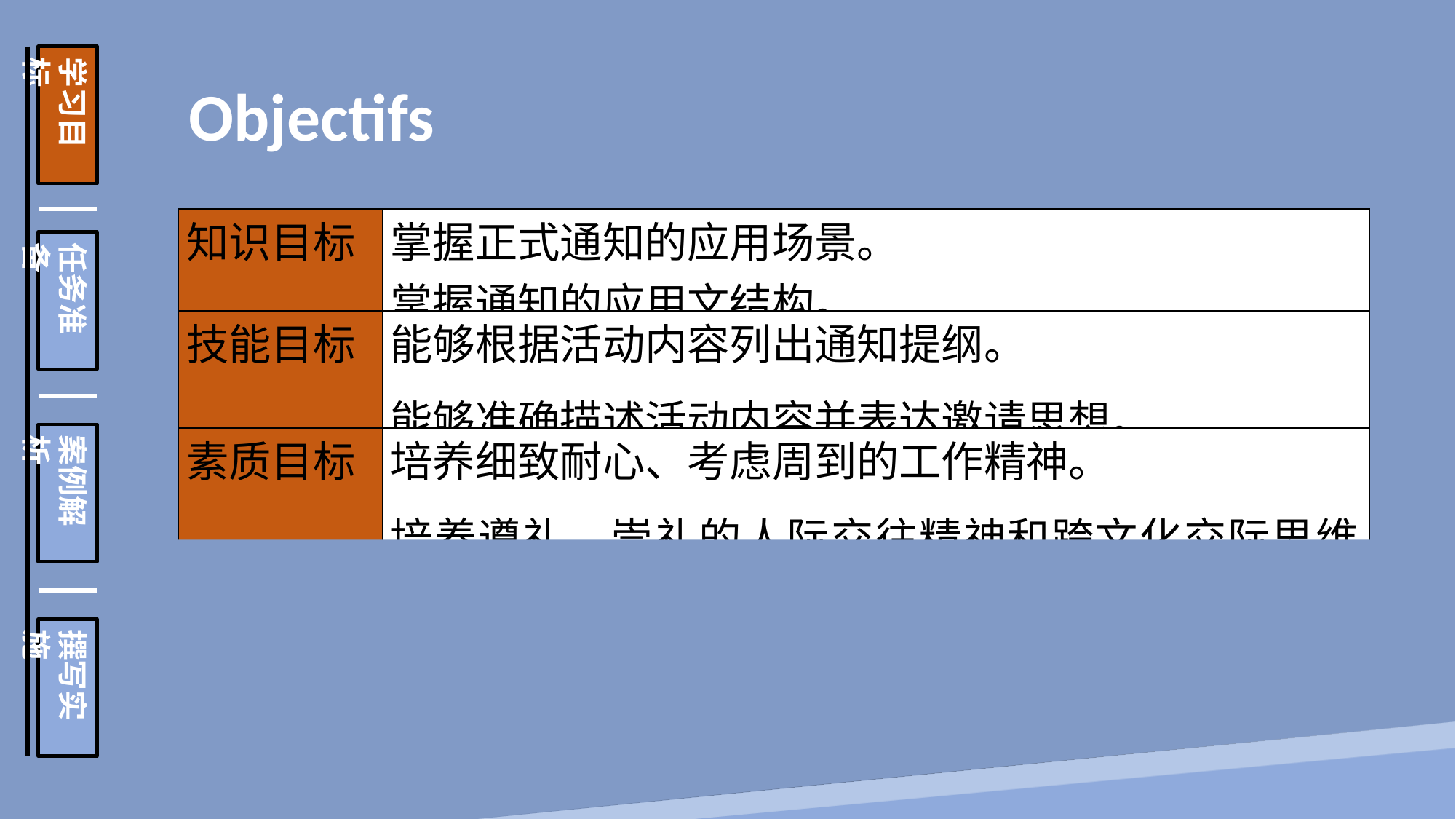

学习目标
任务准备
案例解析
撰写实施
Objectifs
| 知识目标 | 掌握正式通知的应用场景。 掌握通知的应用文结构。 |
| --- | --- |
| 技能目标 | 能够根据活动内容列出通知提纲。 能够准确描述活动内容并表达邀请思想。 |
| 素质目标 | 培养细致耐心、考虑周到的工作精神。 培养遵礼、崇礼的人际交往精神和跨文化交际思维。 |
| 重、难点 | 常用词汇、表达式的习得。 |